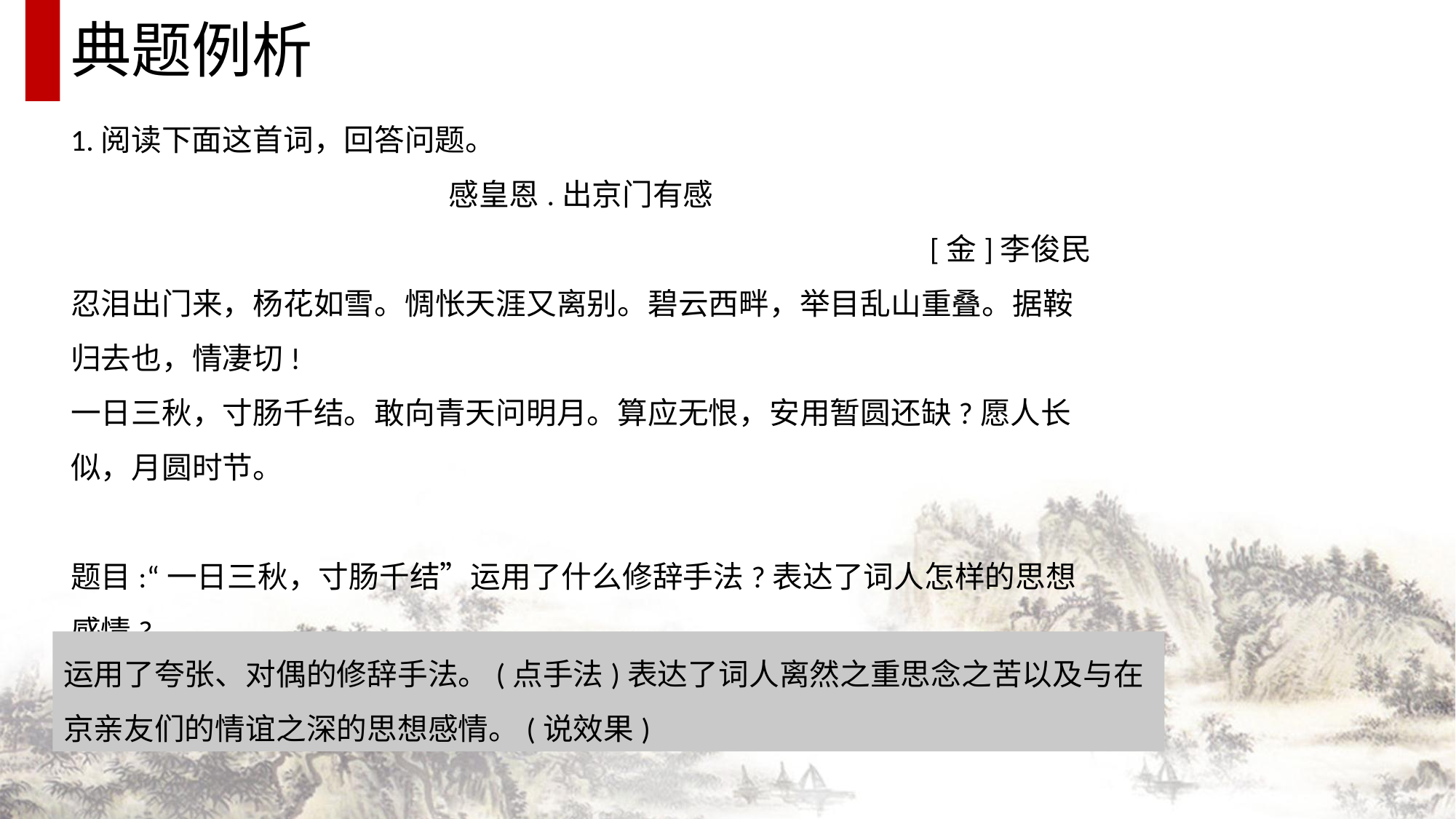

典题例析
1.阅读下面这首词，回答问题。
感皇恩.出京门有感
[金]李俊民
忍泪出门来，杨花如雪。惆怅天涯又离别。碧云西畔，举目乱山重叠。据鞍归去也，情凄切!
一日三秋，寸肠千结。敢向青天问明月。算应无恨，安用暂圆还缺?愿人长似，月圆时节。

题目:“一日三秋，寸肠千结”运用了什么修辞手法?表达了词人怎样的思想感情?
运用了夸张、对偶的修辞手法。(点手法)表达了词人离然之重思念之苦以及与在京亲友们的情谊之深的思想感情。(说效果)